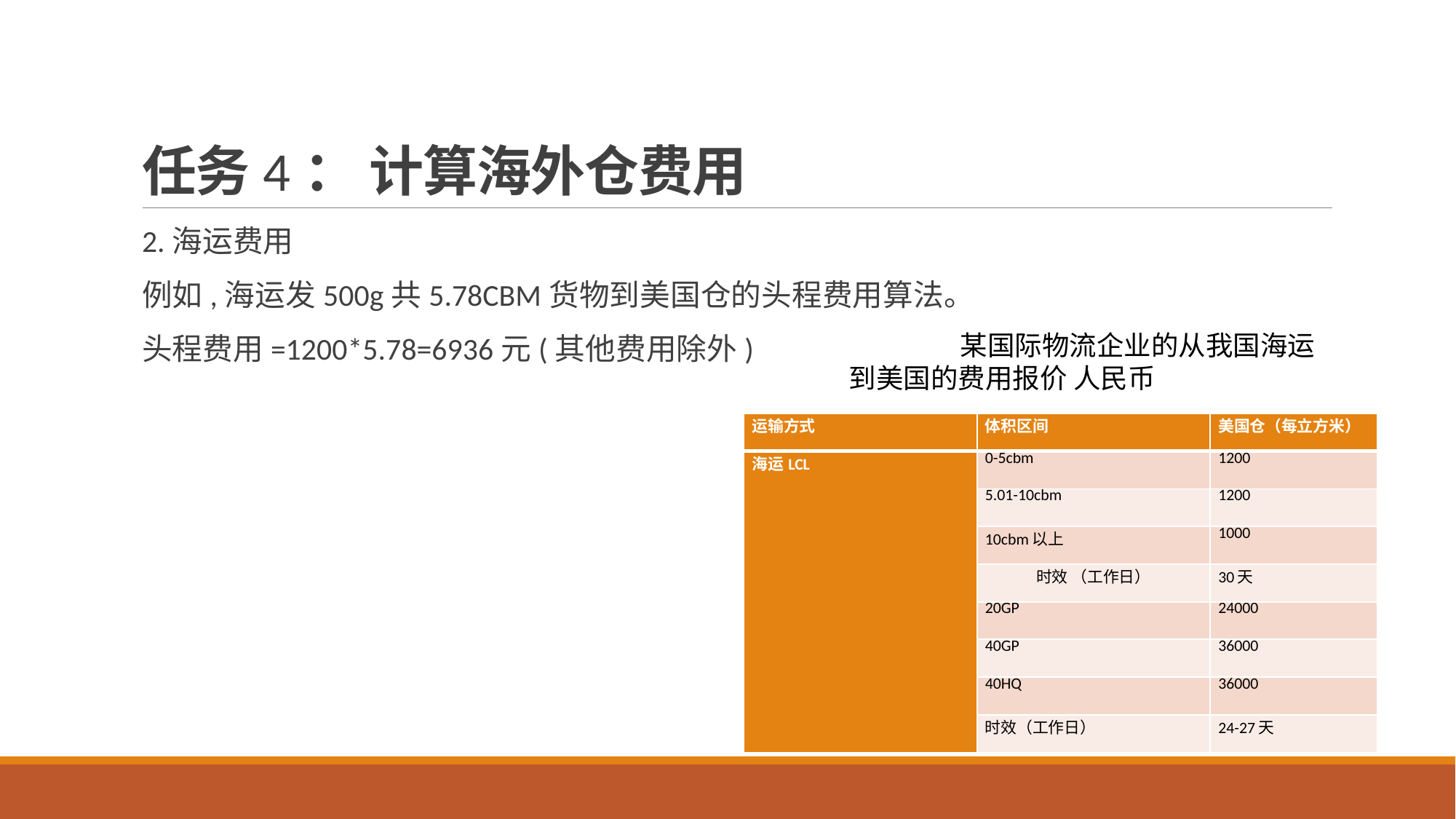

# 任务4： 计算海外仓费用
2.海运费用
例如,海运发500g共5.78CBM货物到美国仓的头程费用算法。
头程费用=1200*5.78=6936元(其他费用除外)

某国际物流企业的从我国海运到美国的费用报价 人民币
| 运输方式 | 体积区间 | 美国仓（每立方米） |
| --- | --- | --- |
| 海运LCL | 0-5cbm | 1200 |
|  | 5.01-10cbm | 1200 |
|  | 10cbm以上 | 1000 |
|  | 时效 （工作日） | 30天 |
|  | 20GP | 24000 |
|  | 40GP | 36000 |
|  | 40HQ | 36000 |
|  | 时效（工作日） | 24-27天 |